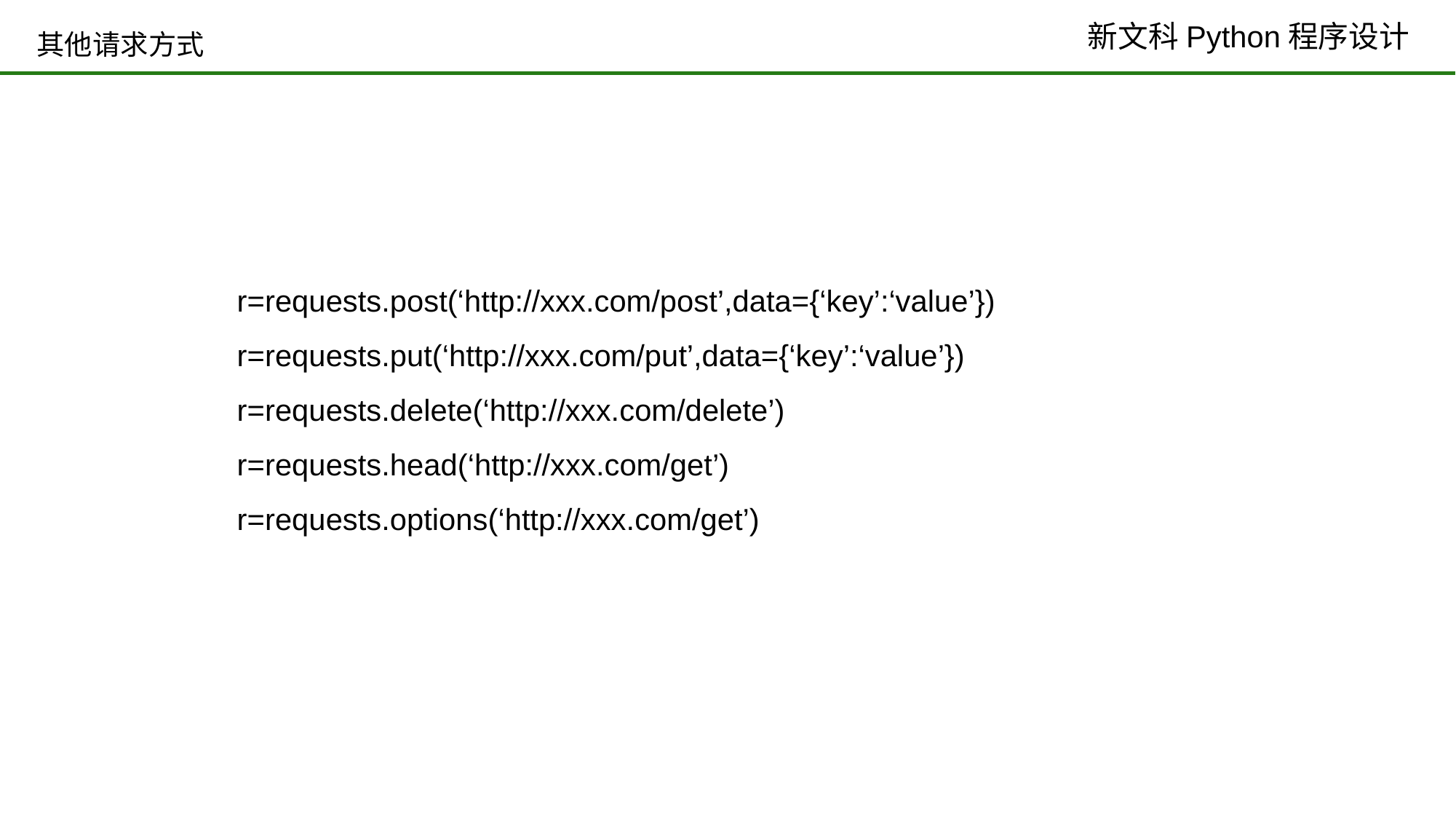

# 其他请求方式
r=requests.post(‘http://xxx.com/post’,data={‘key’:‘value’})
r=requests.put(‘http://xxx.com/put’,data={‘key’:‘value’})
r=requests.delete(‘http://xxx.com/delete’)
r=requests.head(‘http://xxx.com/get’)
r=requests.options(‘http://xxx.com/get’)